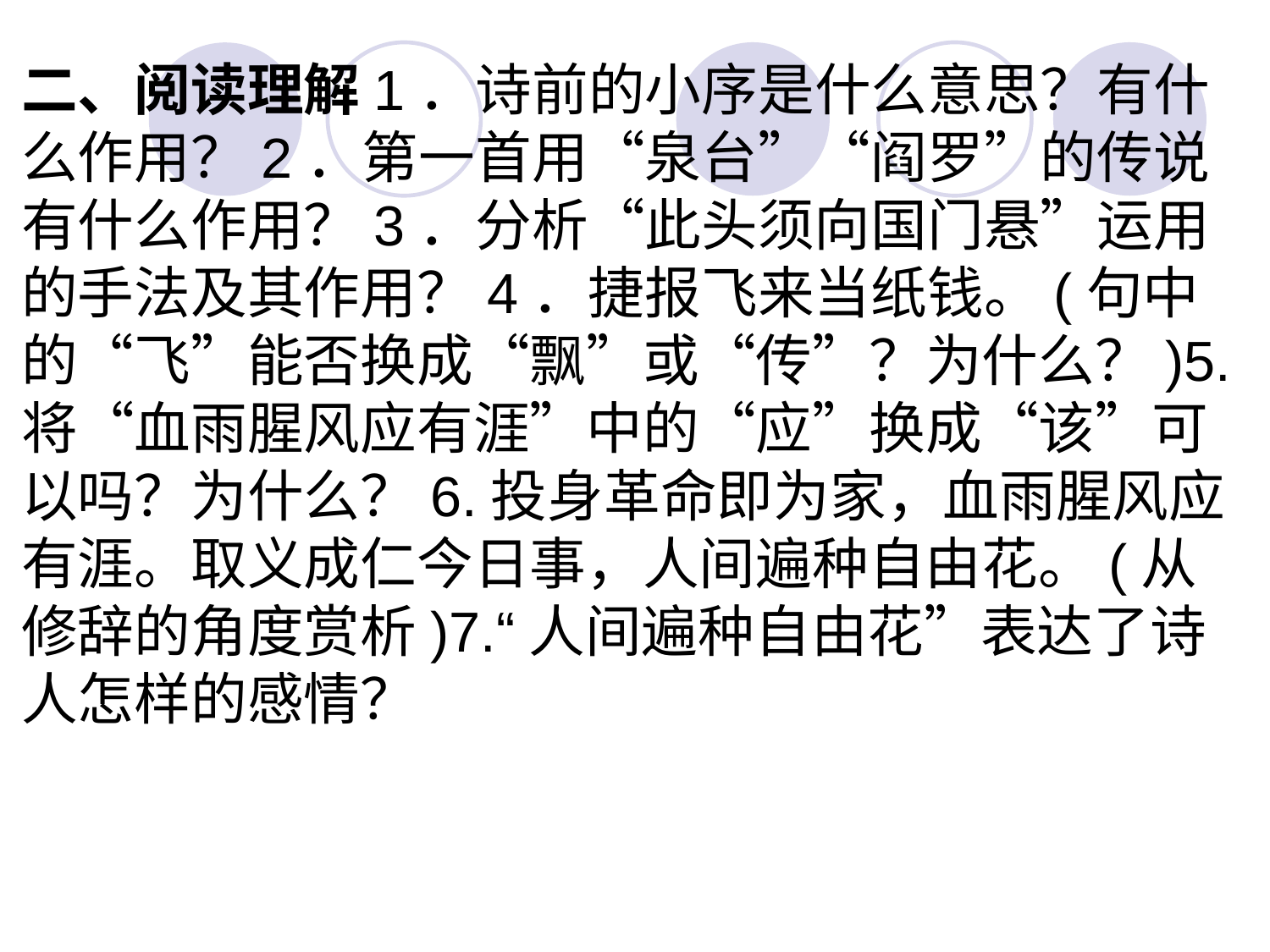

二、阅读理解1．诗前的小序是什么意思？有什么作用？2．第一首用“泉台”“阎罗”的传说有什么作用？3．分析“此头须向国门悬”运用的手法及其作用？4．捷报飞来当纸钱。(句中的“飞”能否换成“飘”或“传”？为什么？)5.将“血雨腥风应有涯”中的“应”换成“该”可以吗？为什么？6.投身革命即为家，血雨腥风应有涯。取义成仁今日事，人间遍种自由花。(从修辞的角度赏析)7.“人间遍种自由花”表达了诗人怎样的感情？